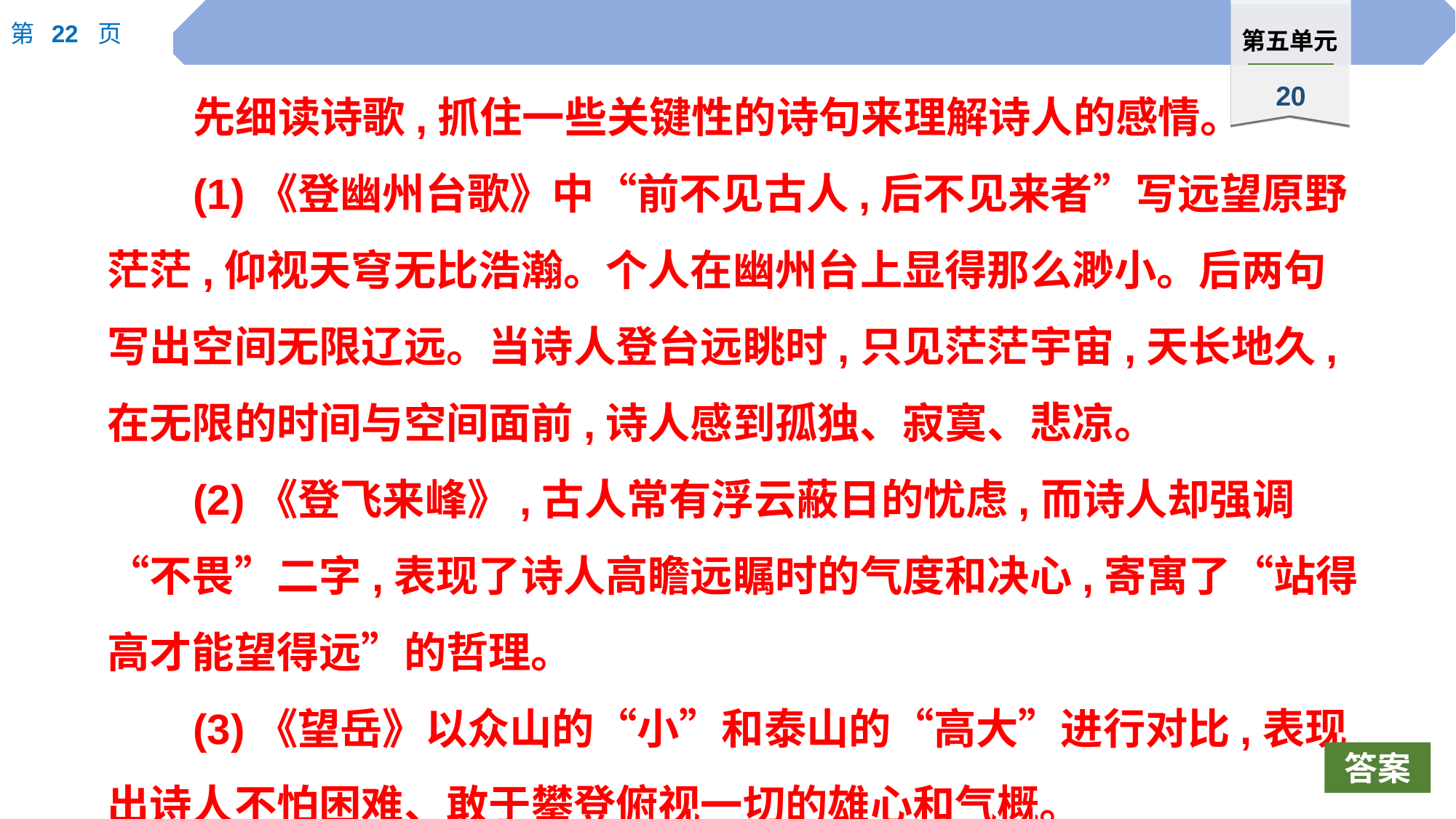

先细读诗歌,抓住一些关键性的诗句来理解诗人的感情。
(1)《登幽州台歌》中“前不见古人,后不见来者”写远望原野茫茫,仰视天穹无比浩瀚。个人在幽州台上显得那么渺小。后两句写出空间无限辽远。当诗人登台远眺时,只见茫茫宇宙,天长地久,在无限的时间与空间面前,诗人感到孤独、寂寞、悲凉。
(2)《登飞来峰》,古人常有浮云蔽日的忧虑,而诗人却强调“不畏”二字,表现了诗人高瞻远瞩时的气度和决心,寄寓了“站得高才能望得远”的哲理。
(3)《望岳》以众山的“小”和泰山的“高大”进行对比,表现出诗人不怕困难、敢于攀登俯视一切的雄心和气概。
答案